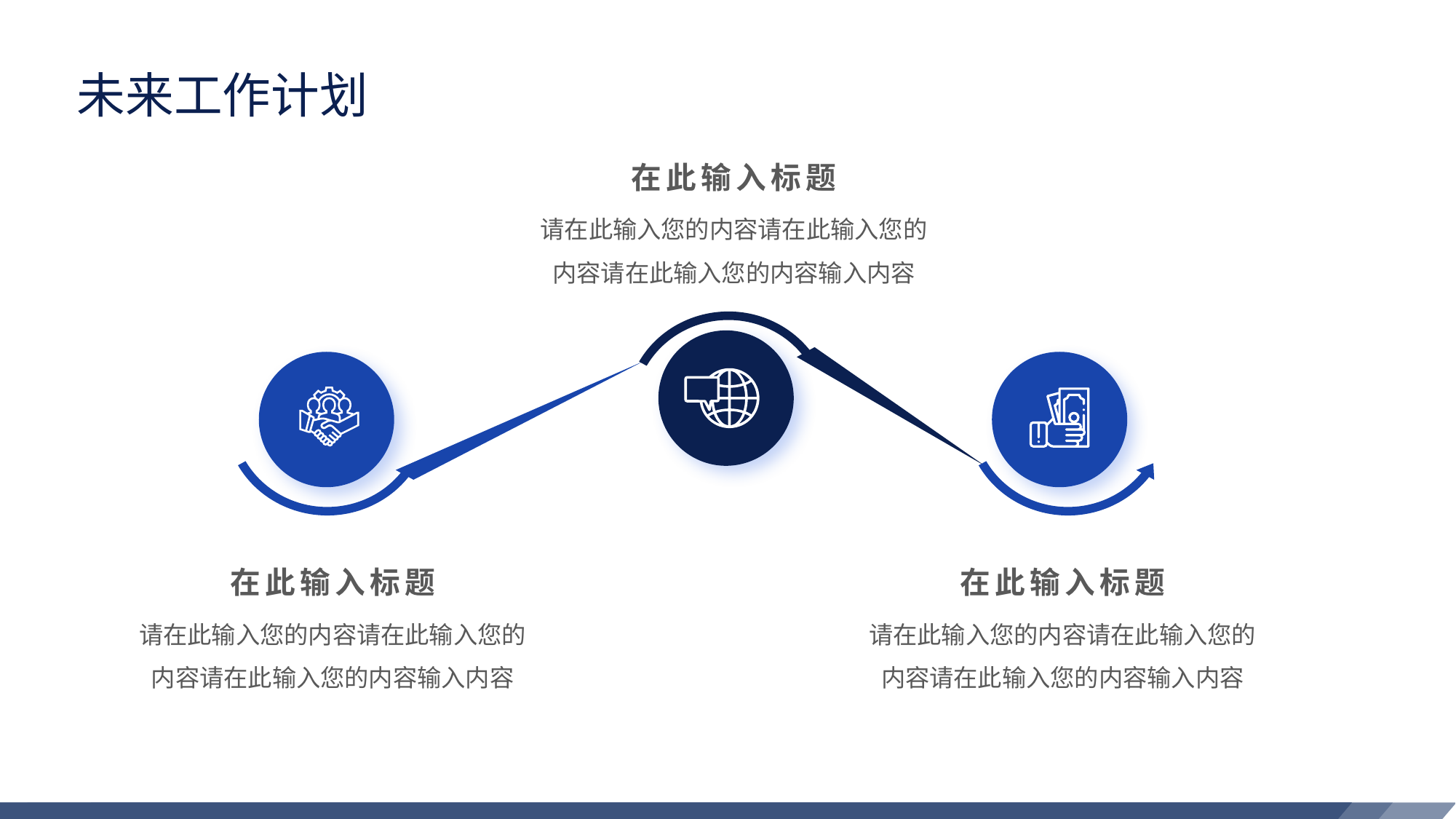

未来工作计划
在此输入标题
请在此输入您的内容请在此输入您的内容请在此输入您的内容输入内容

在此输入标题
在此输入标题
请在此输入您的内容请在此输入您的内容请在此输入您的内容输入内容
请在此输入您的内容请在此输入您的内容请在此输入您的内容输入内容